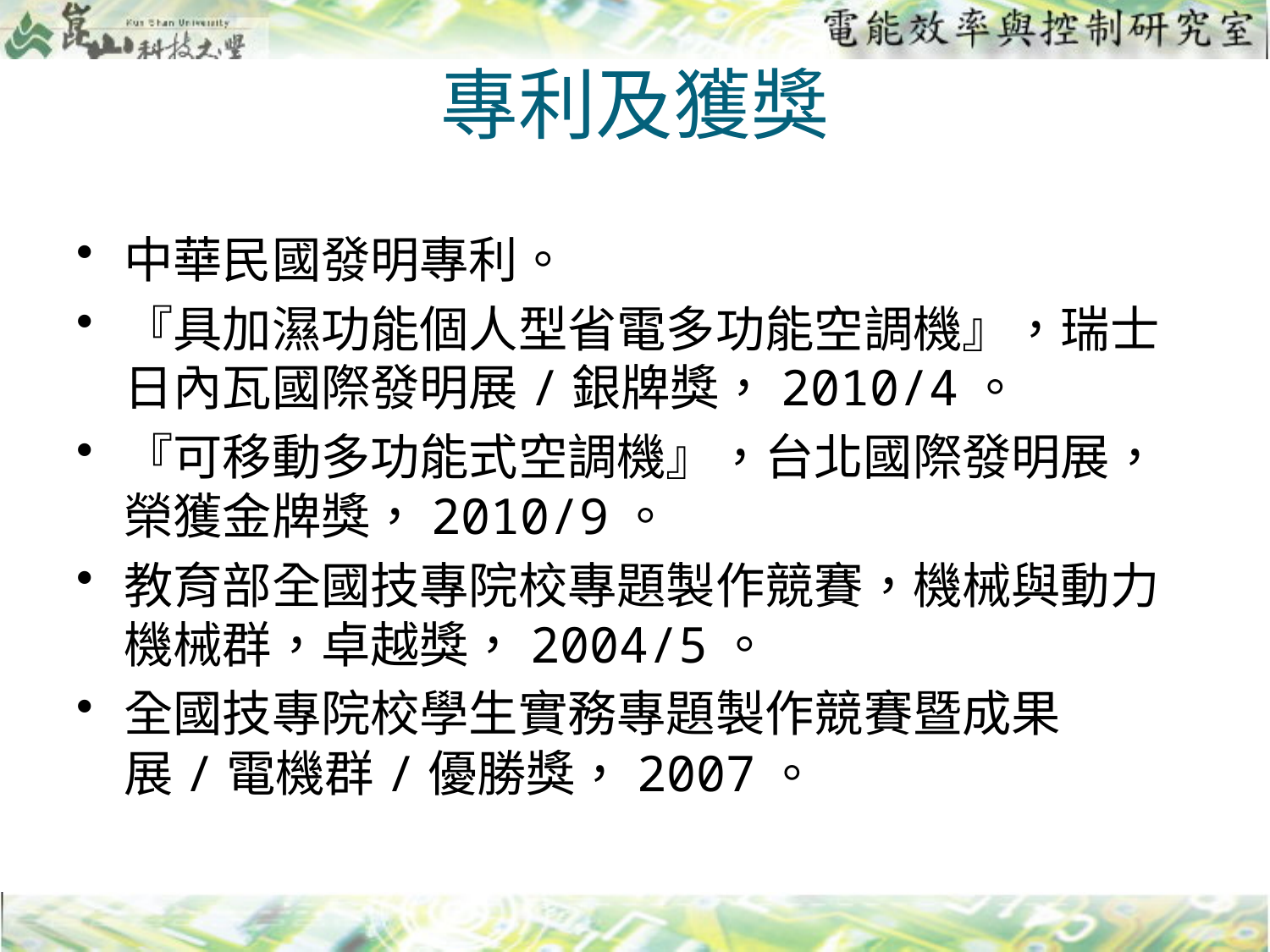

# 專利及獲獎
中華民國發明專利。
『具加濕功能個人型省電多功能空調機』，瑞士日內瓦國際發明展/銀牌獎，2010/4。
『可移動多功能式空調機』，台北國際發明展，榮獲金牌獎，2010/9。
教育部全國技專院校專題製作競賽，機械與動力機械群，卓越獎，2004/5。
全國技專院校學生實務專題製作競賽暨成果展/電機群/優勝獎，2007。